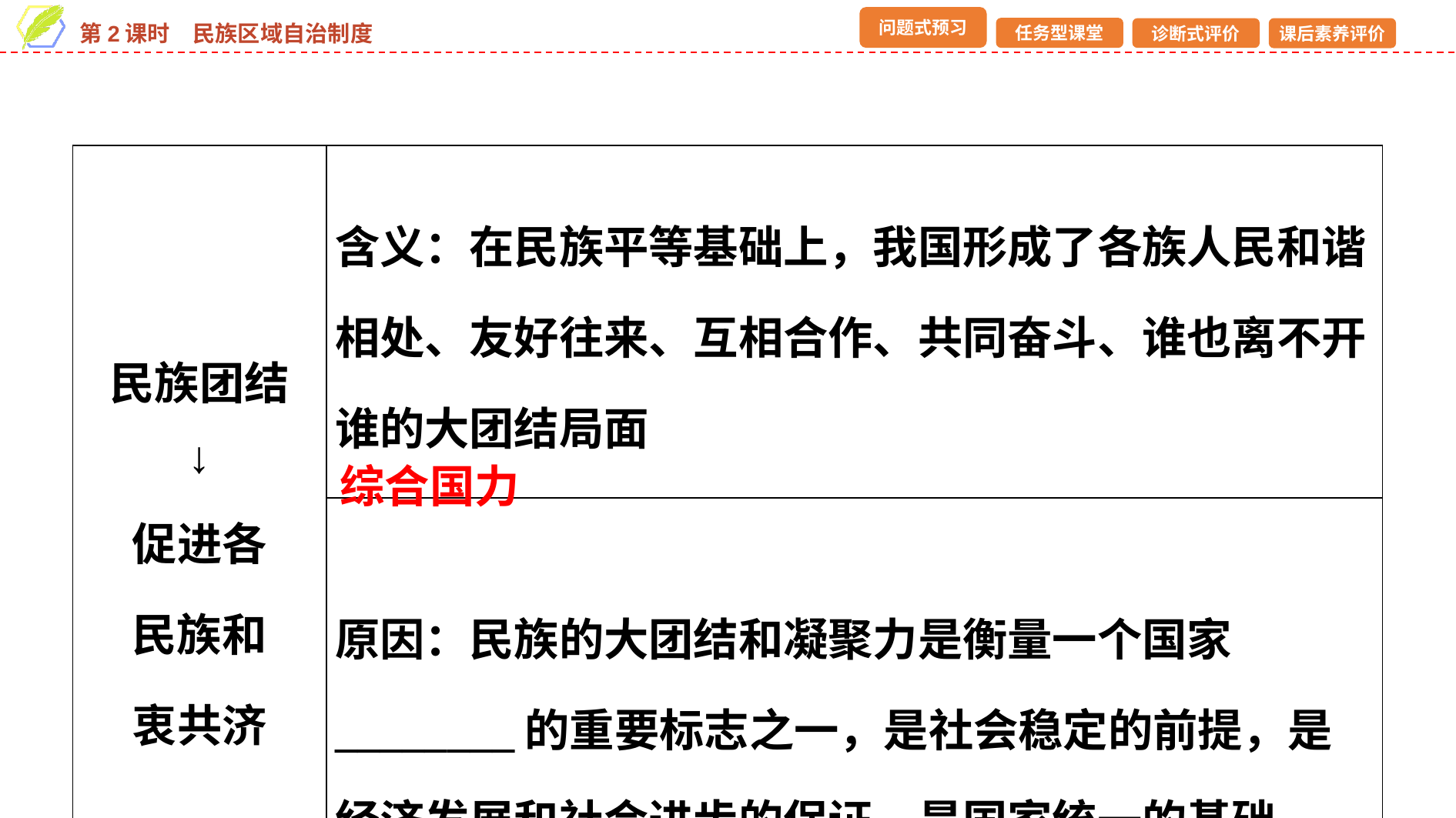

| 民族团结 ↓ 促进各 民族和 衷共济 | 含义：在民族平等基础上，我国形成了各族人民和谐相处、友好往来、互相合作、共同奋斗、谁也离不开谁的大团结局面 |
| --- | --- |
|  | 原因：民族的大团结和凝聚力是衡量一个国家\_\_\_\_\_\_\_\_的重要标志之一，是社会稳定的前提，是经济发展和社会进步的保证，是国家统一的基础 |
综合国力